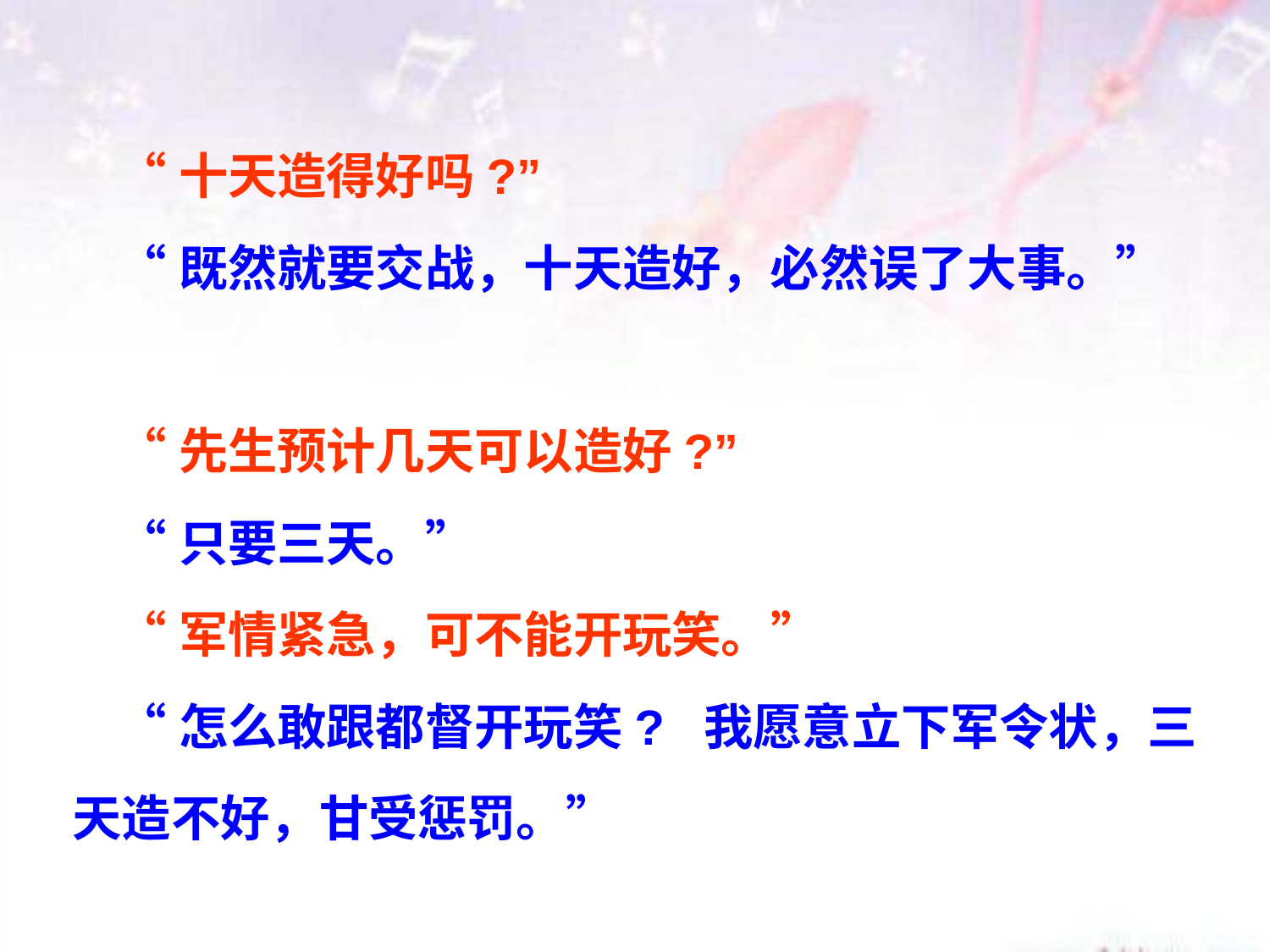

“十天造得好吗?”
    “既然就要交战，十天造好，必然误了大事。”
    “先生预计几天可以造好?”
    “只要三天。”
    “军情紧急，可不能开玩笑。”
    “怎么敢跟都督开玩笑?  我愿意立下军令状，三天造不好，甘受惩罚。”